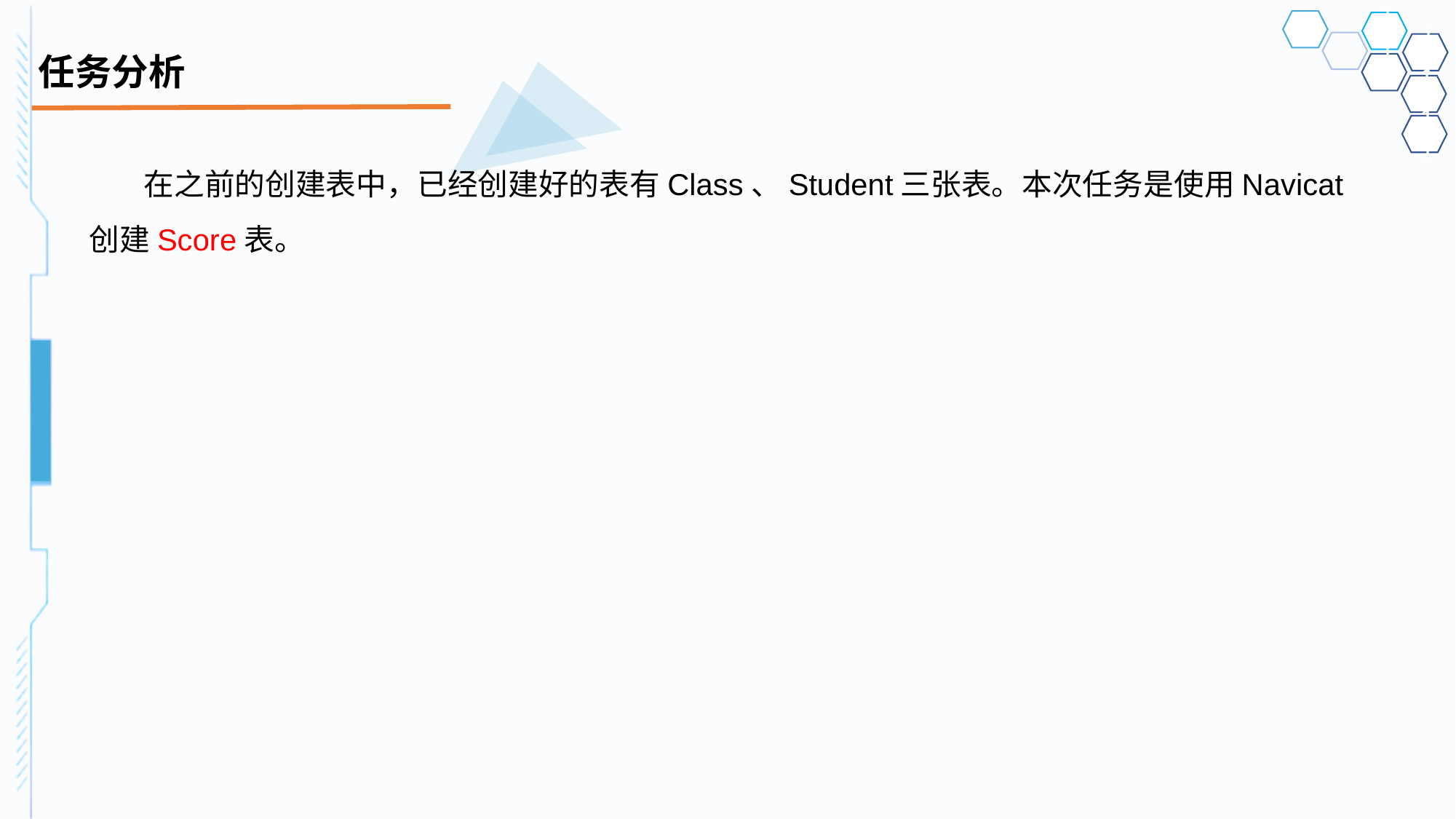

# 任务分析

在之前的创建表中，已经创建好的表有Class、Student三张表。本次任务是使用Navicat创建Score表。